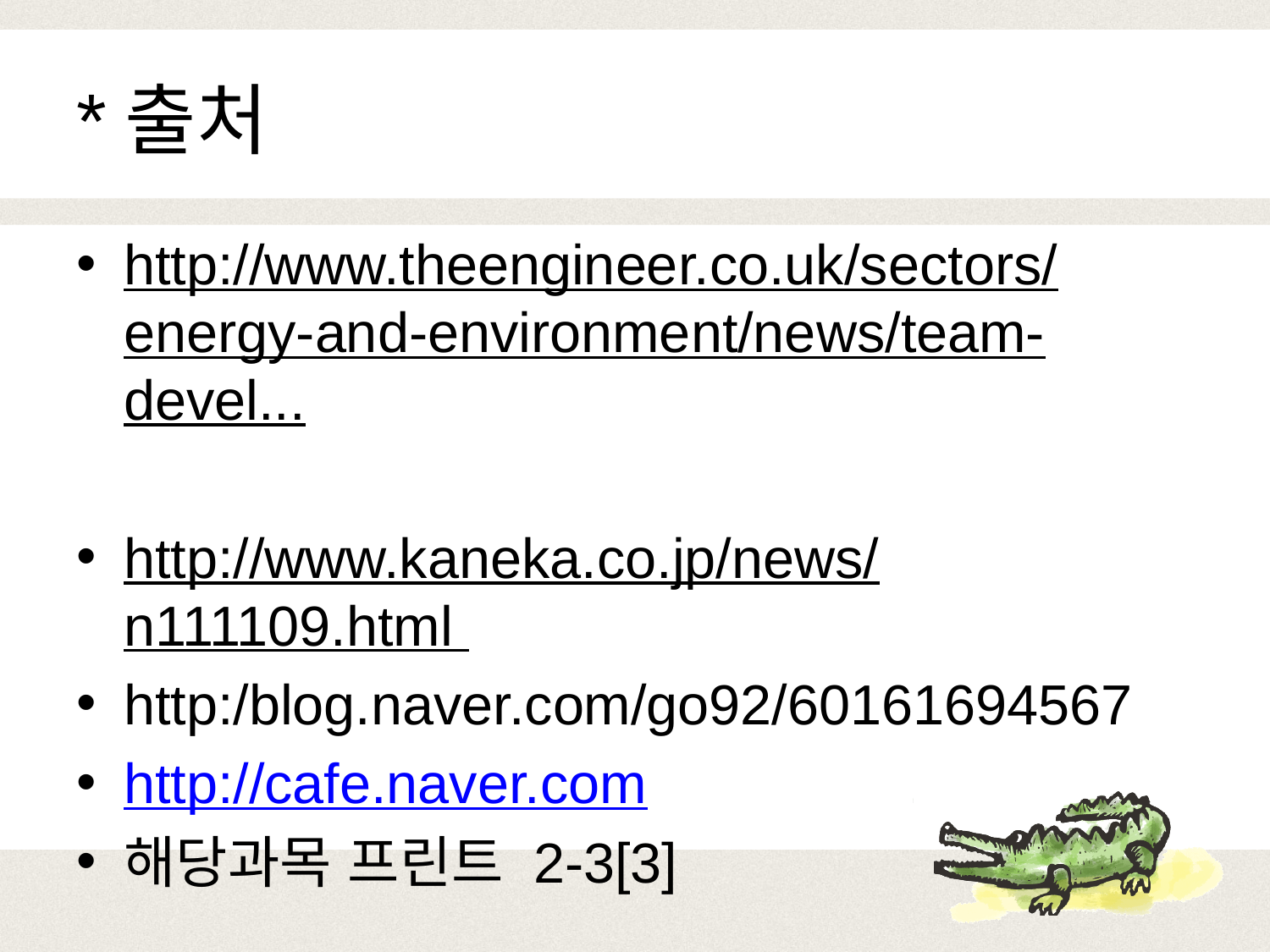

# *출처
http://www.theengineer.co.uk/sectors/energy-and-environment/news/team-devel...

http://www.kaneka.co.jp/news/n111109.html
http:/blog.naver.com/go92/60161694567
http://cafe.naver.com
해당과목 프린트 2-3[3]